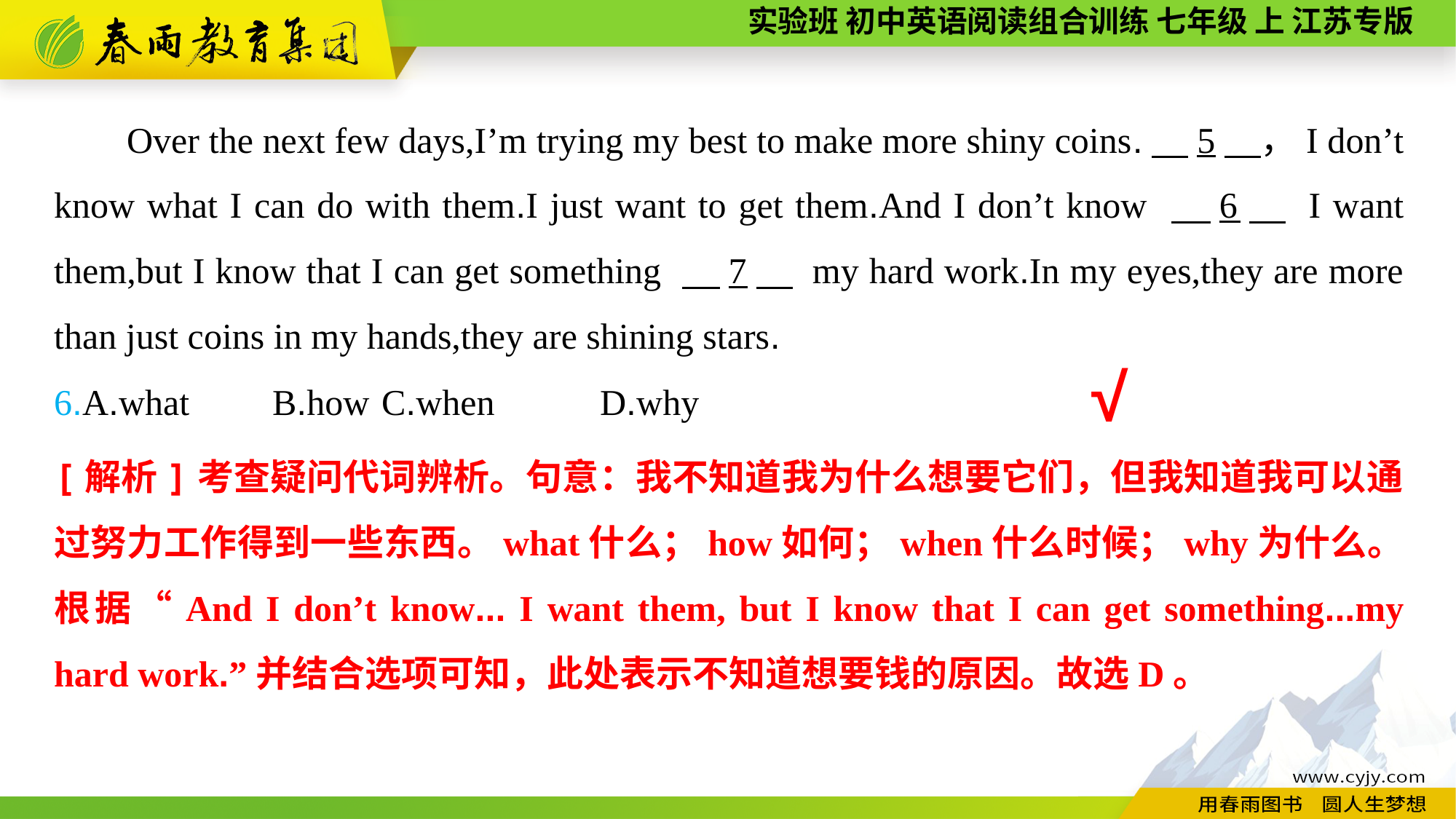

Over the next few days,I’m trying my best to make more shiny coins.　5　，I don’t know what I can do with them.I just want to get them.And I don’t know 　6　 I want them,but I know that I can get something 　7　 my hard work.In my eyes,they are more than just coins in my hands,they are shining stars.
6.A.what	B.how	C.when	D.why
√
[解析]考查疑问代词辨析。句意：我不知道我为什么想要它们，但我知道我可以通过努力工作得到一些东西。what什么；how如何；when什么时候；why为什么。根据“And I don’t know... I want them, but I know that I can get something...my hard work.”并结合选项可知，此处表示不知道想要钱的原因。故选D。